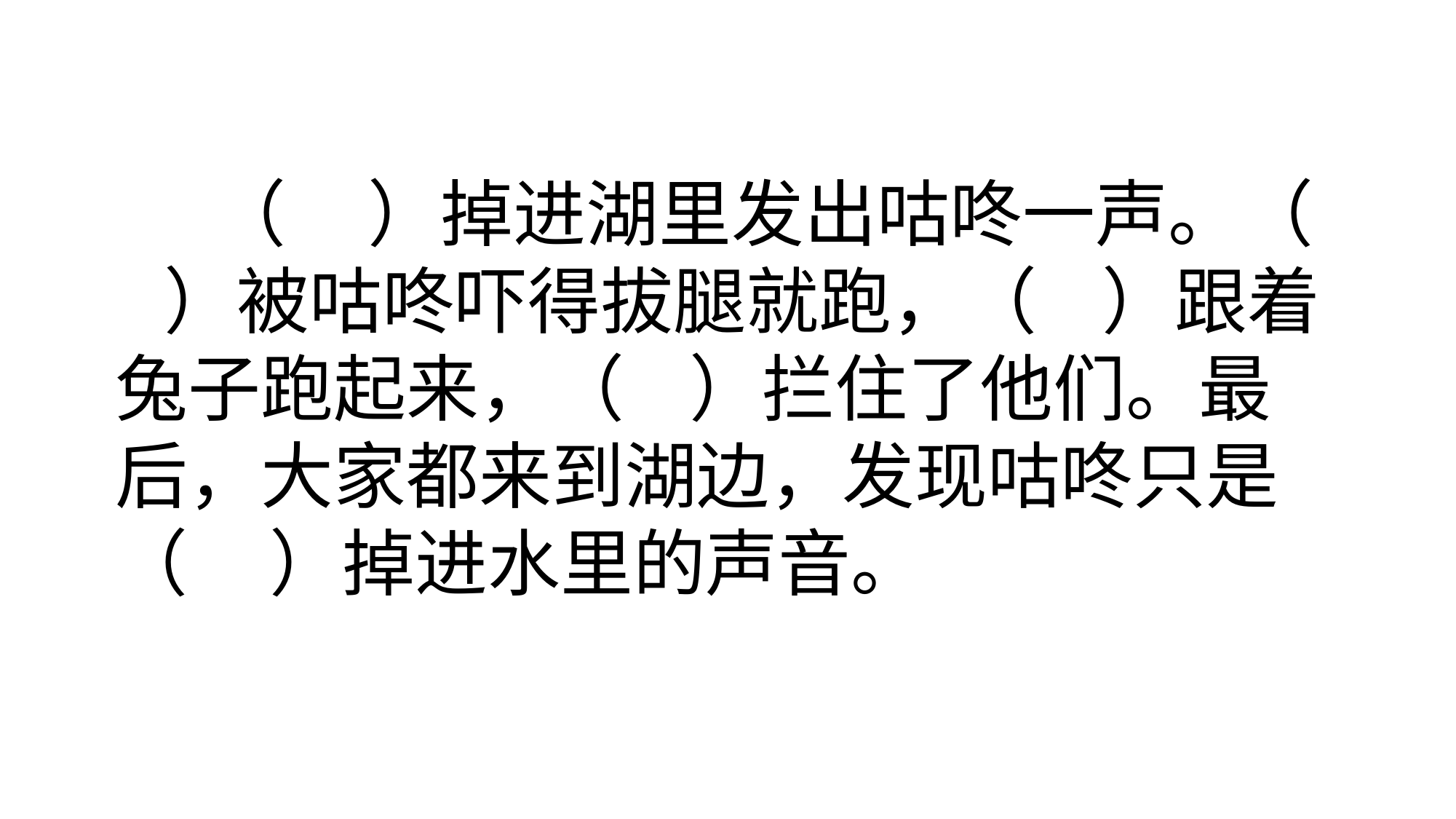

（     ）掉进湖里发出咕咚一声。（     ）被咕咚吓得拔腿就跑，（    ）跟着兔子跑起来，（    ）拦住了他们。最后，大家都来到湖边，发现咕咚只是（     ）掉进水里的声音。